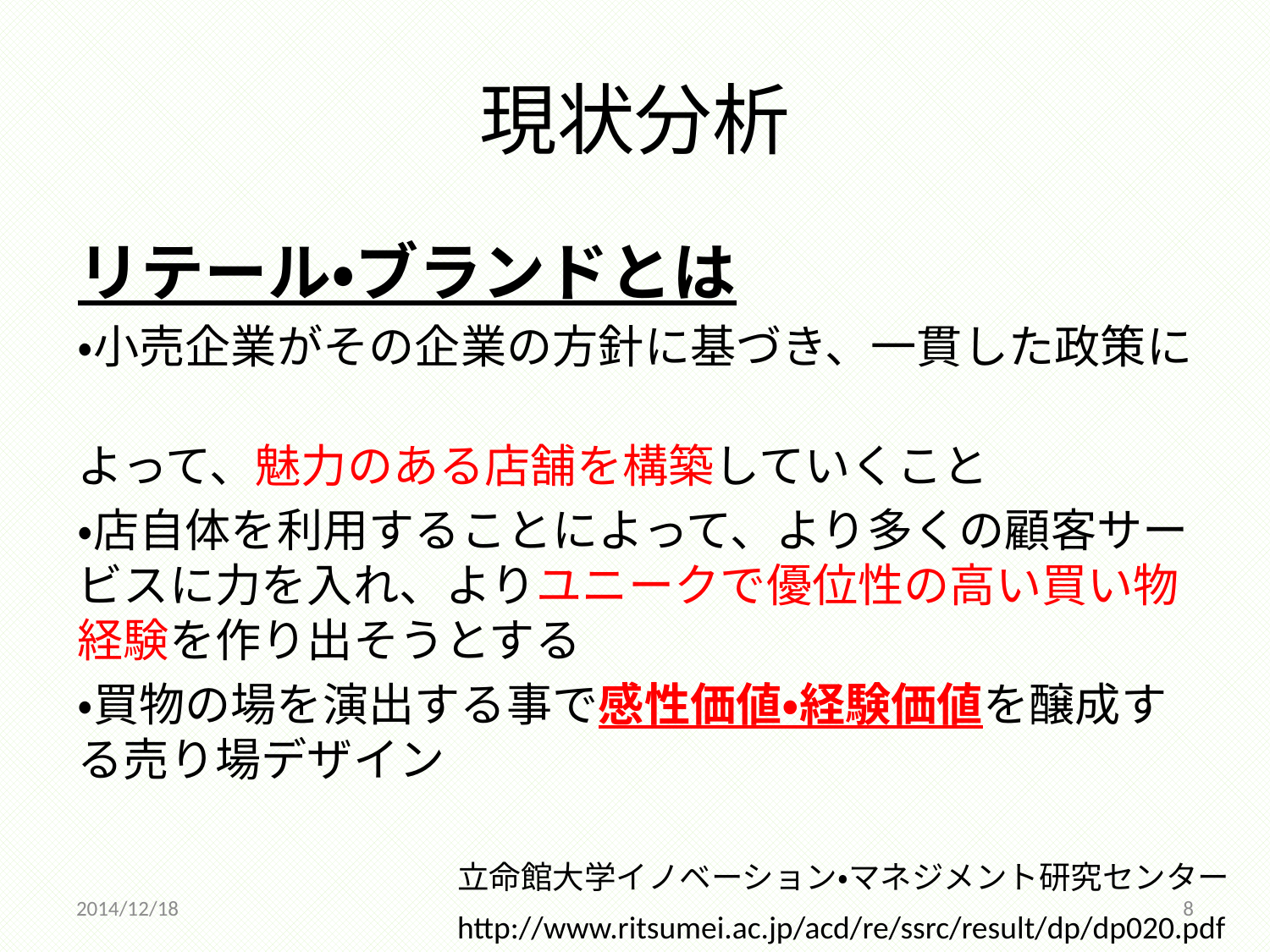

# 現状分析
リテール・ブランドとは
・小売企業がその企業の方針に基づき、一貫した政策に
よって、魅力のある店舗を構築していくこと
・店自体を利用することによって、より多くの顧客サービスに力を入れ、よりユニークで優位性の高い買い物経験を作り出そうとする
・買物の場を演出する事で感性価値・経験価値を醸成する売り場デザイン

立命館大学イノベーション・マネジメント研究センター
2014/12/18
8
http://www.ritsumei.ac.jp/acd/re/ssrc/result/dp/dp020.pdf